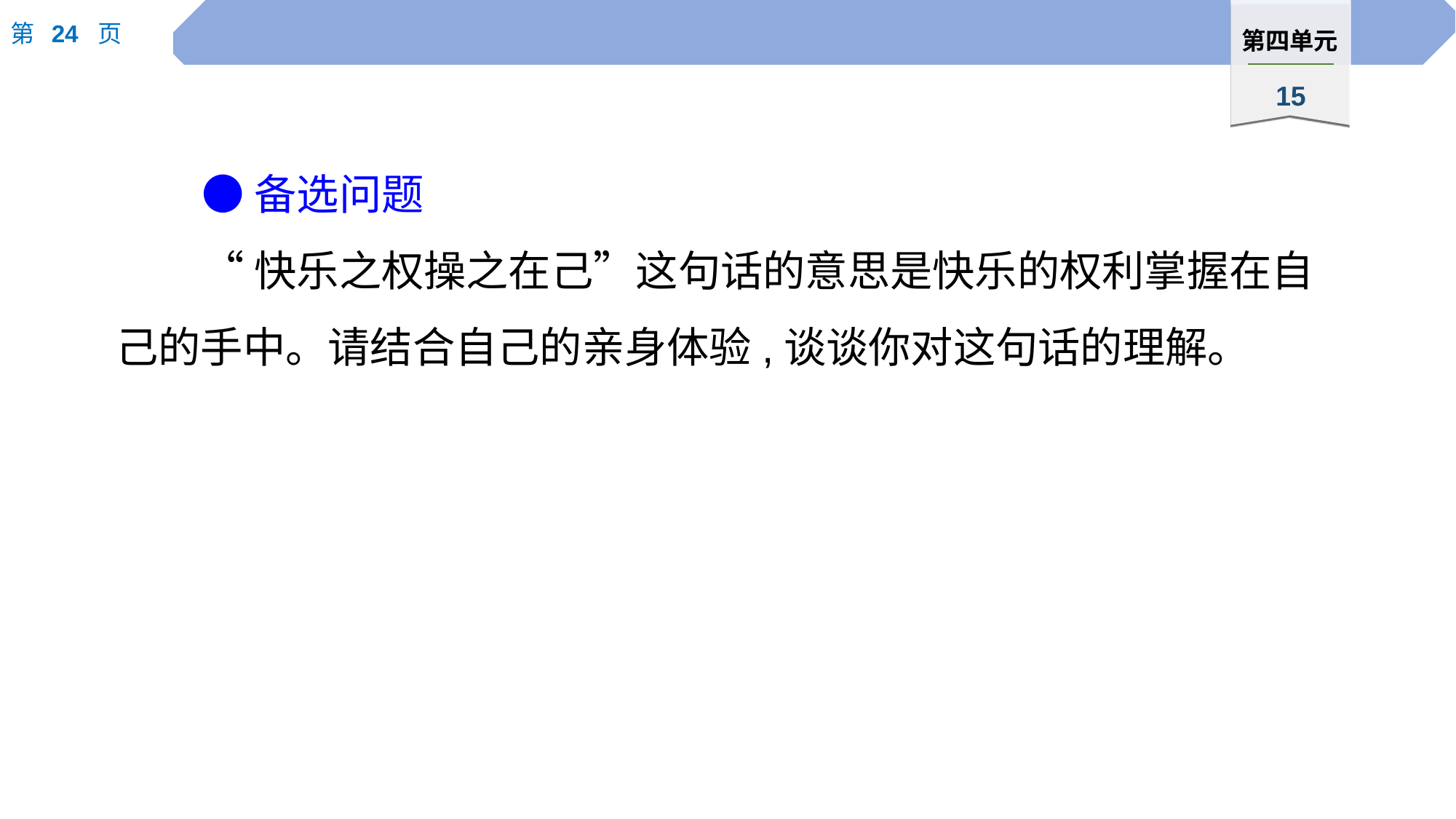

●备选问题

“快乐之权操之在己”这句话的意思是快乐的权利掌握在自己的手中。请结合自己的亲身体验,谈谈你对这句话的理解。